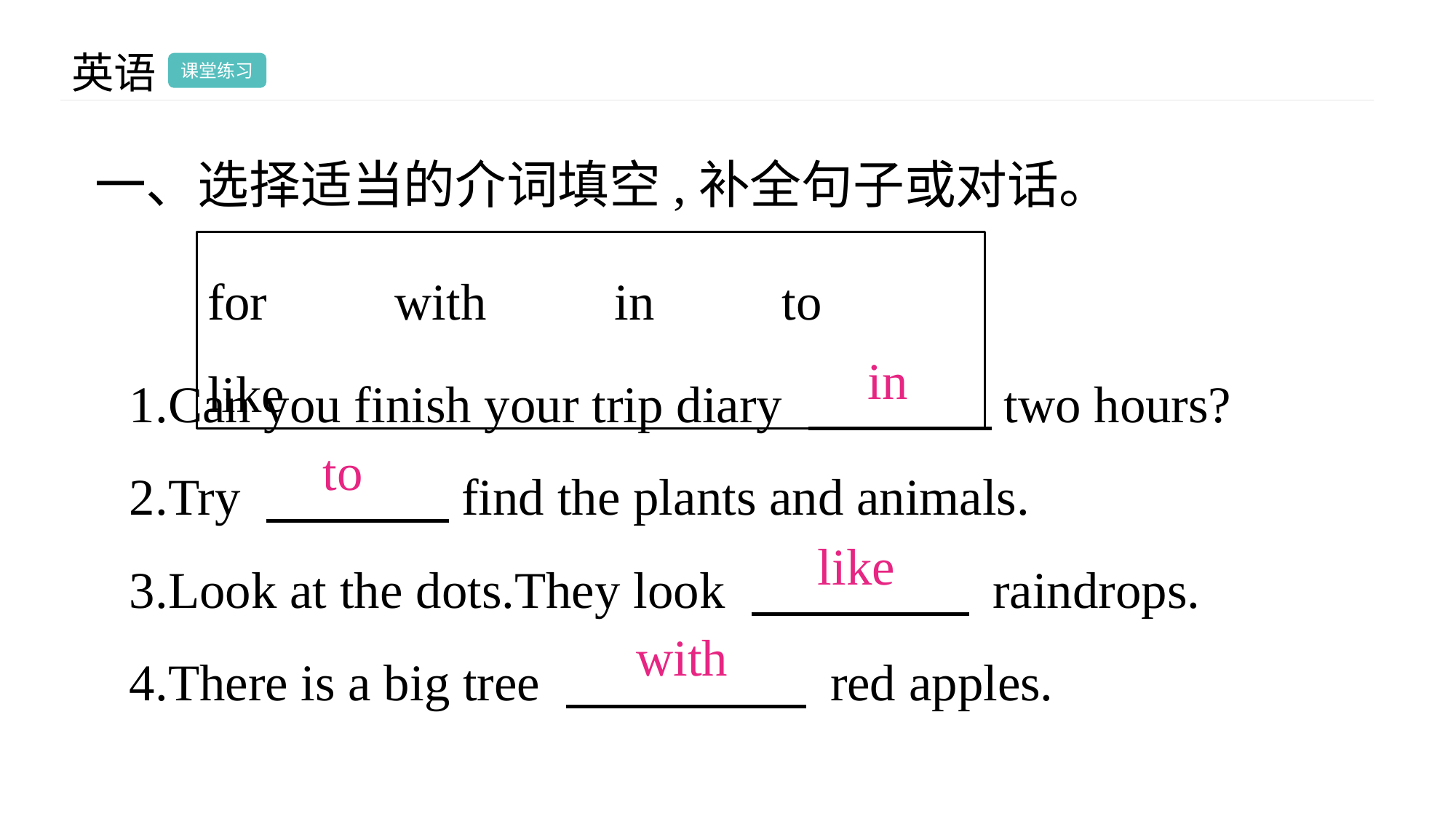

英语
课堂练习
一、选择适当的介词填空,补全句子或对话。
for　　with　　in　　to　　like
1.Can you finish your trip diary 　       　two hours?
2.Try 　       　find the plants and animals.
3.Look at the dots.They look 　          　 raindrops.
4.There is a big tree 　            　 red apples.
in
to
like
with